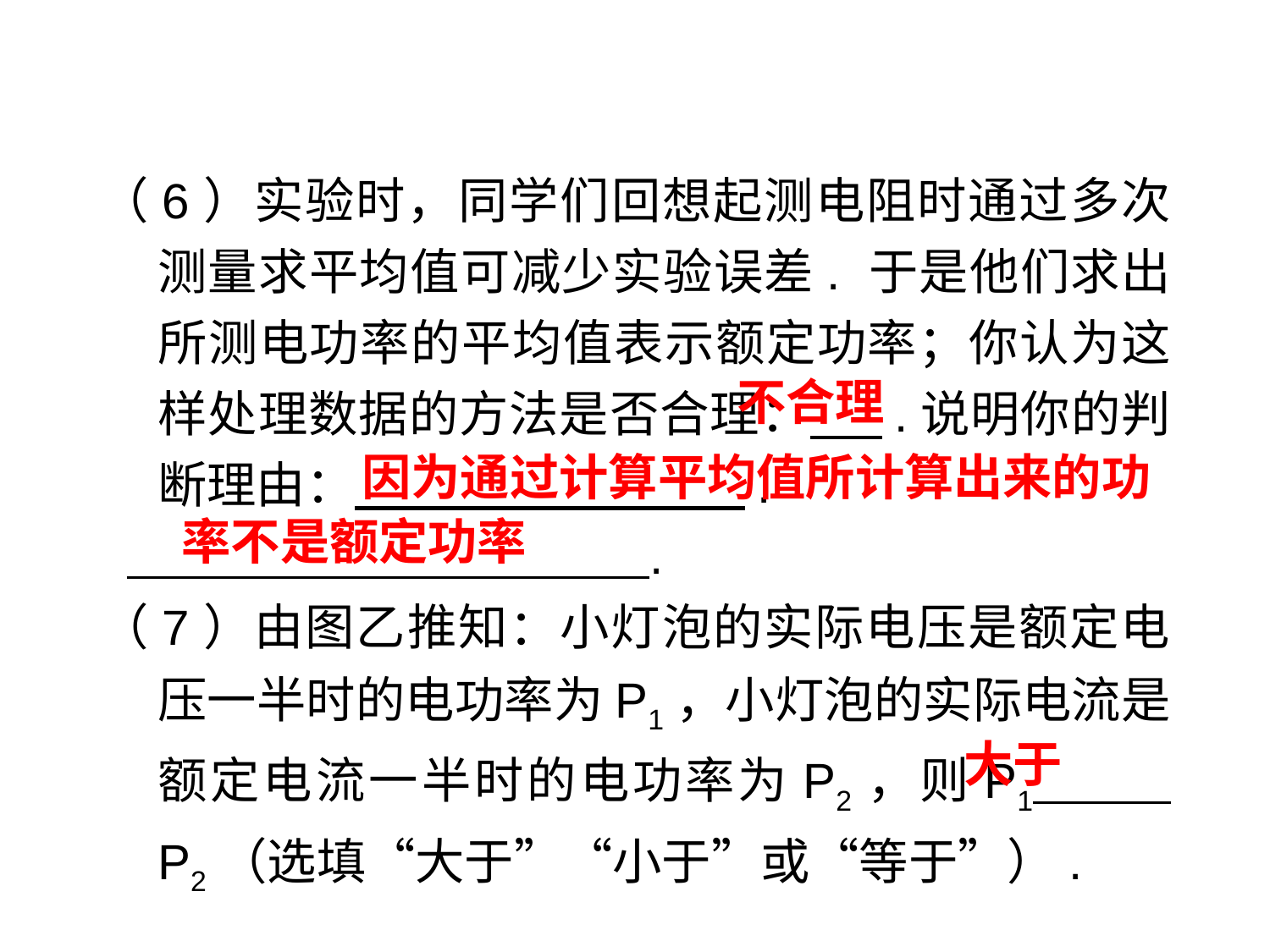

（6）实验时，同学们回想起测电阻时通过多次测量求平均值可减少实验误差. 于是他们求出所测电功率的平均值表示额定功率；你认为这样处理数据的方法是否合理：      .说明你的判断理由：                    　           .
                                        .
（7）由图乙推知：小灯泡的实际电压是额定电压一半时的电功率为P1，小灯泡的实际电流是额定电流一半时的电功率为P2，则P1         P2（选填“大于”“小于”或“等于”）.
不合理
               因为通过计算平均值所计算出来的功率不是额定功率
大于